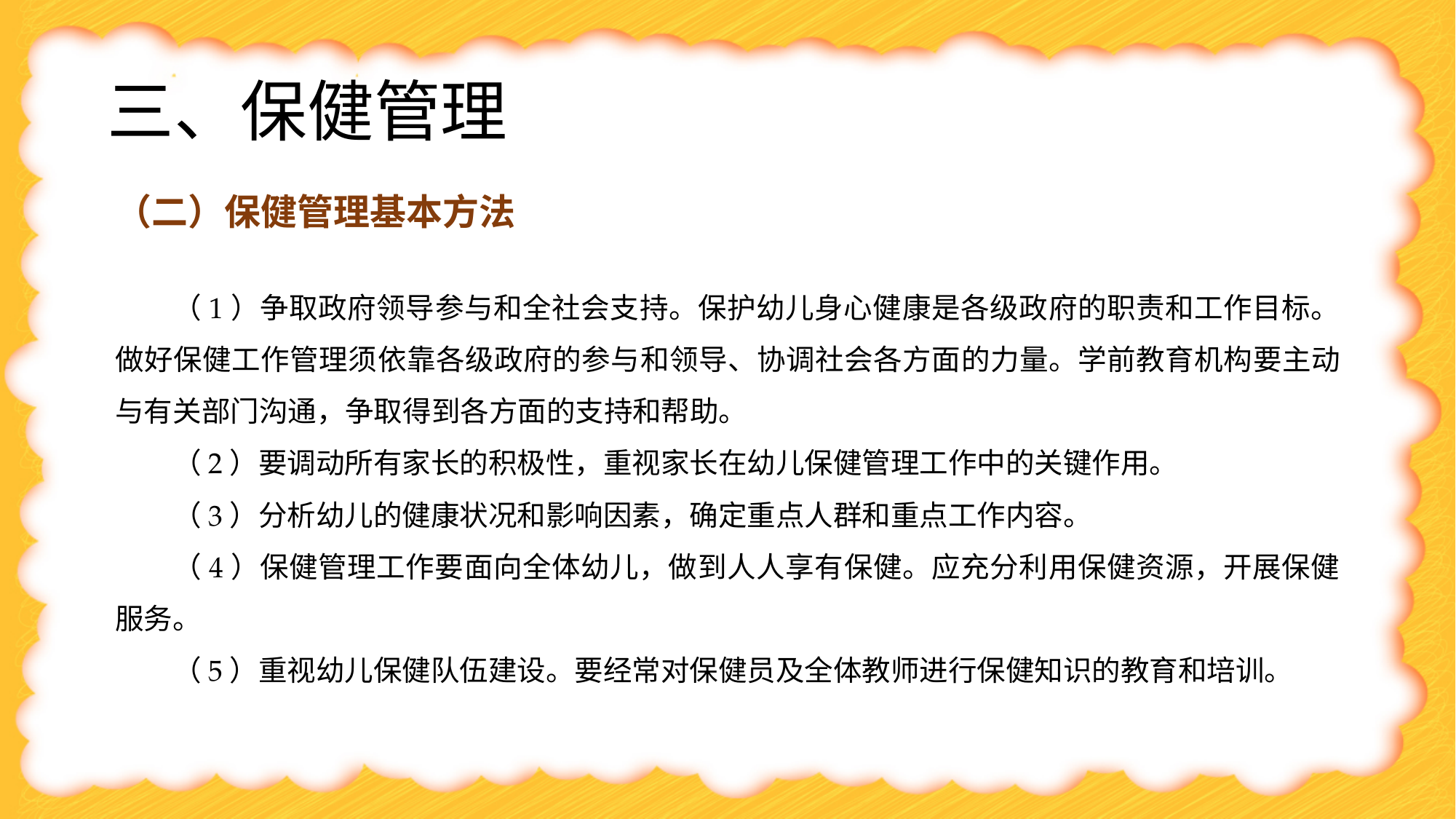

三、保健管理
（二）保健管理基本方法
（1）争取政府领导参与和全社会支持。保护幼儿身心健康是各级政府的职责和工作目标。做好保健工作管理须依靠各级政府的参与和领导、协调社会各方面的力量。学前教育机构要主动与有关部门沟通，争取得到各方面的支持和帮助。
（2）要调动所有家长的积极性，重视家长在幼儿保健管理工作中的关键作用。
（3）分析幼儿的健康状况和影响因素，确定重点人群和重点工作内容。
（4）保健管理工作要面向全体幼儿，做到人人享有保健。应充分利用保健资源，开展保健服务。
（5）重视幼儿保健队伍建设。要经常对保健员及全体教师进行保健知识的教育和培训。